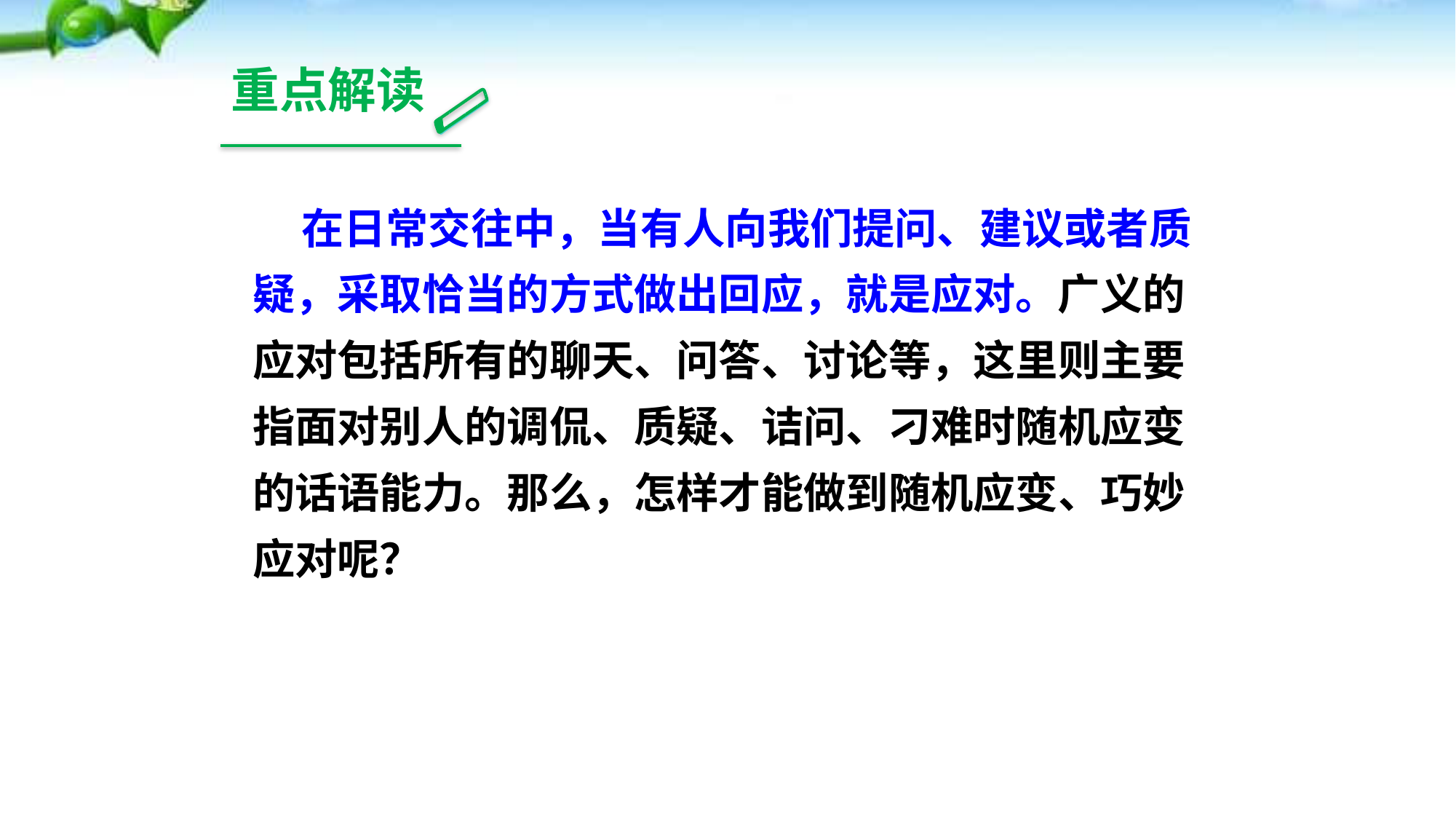

重点解读

    在日常交往中，当有人向我们提问、建议或者质疑，采取恰当的方式做出回应，就是应对。广义的应对包括所有的聊天、问答、讨论等，这里则主要指面对别人的调侃、质疑、诘问、刁难时随机应变的话语能力。那么，怎样才能做到随机应变、巧妙应对呢？